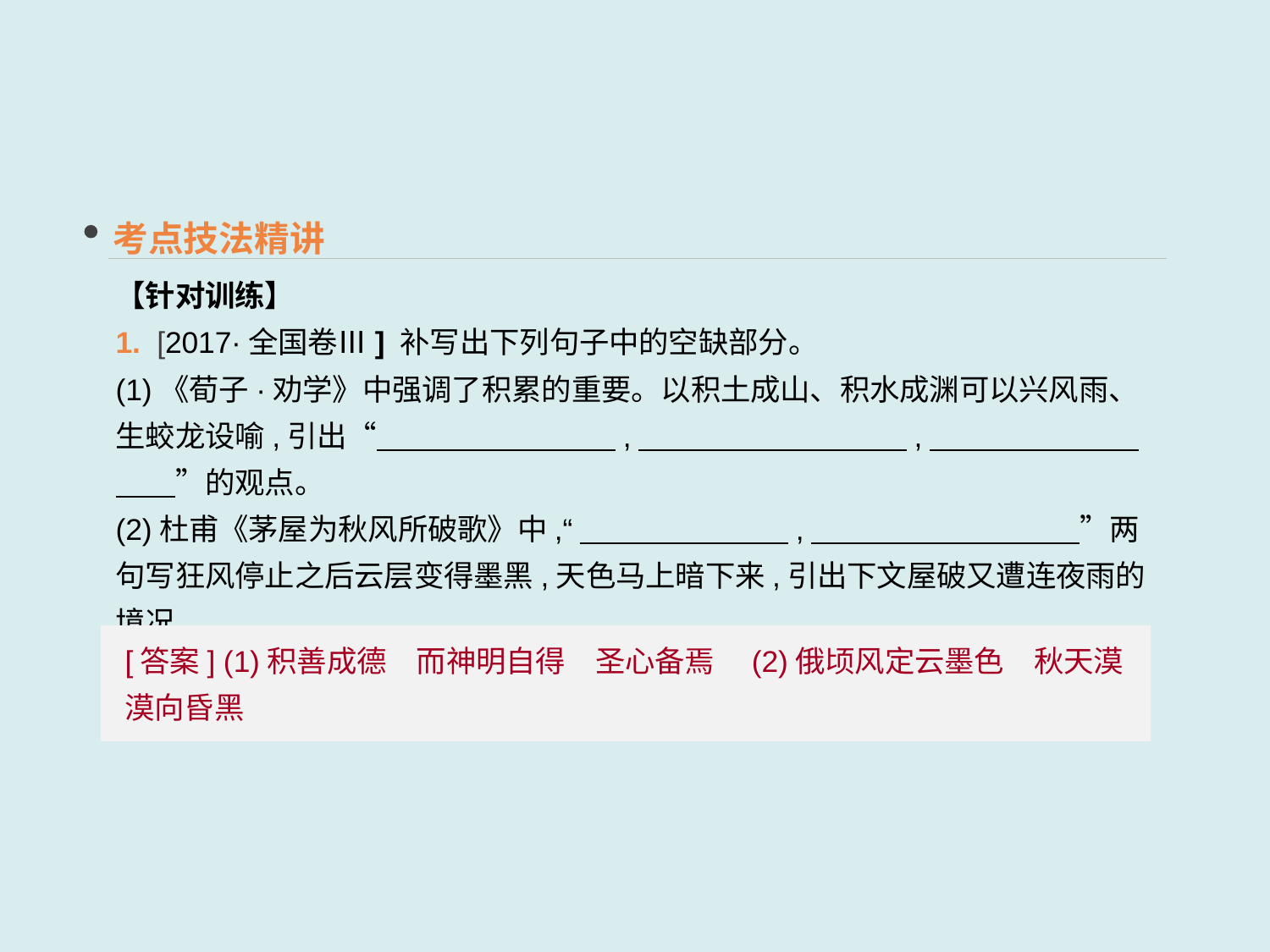

考点技法精讲

【针对训练】
1.  [2017·全国卷Ⅲ] 补写出下列句子中的空缺部分。
(1)《荀子·劝学》中强调了积累的重要。以积土成山、积水成渊可以兴风雨、生蛟龙设喻,引出“　　　　　　　　,　　　　　　　　　,　　　　　　　　　”的观点。
(2)杜甫《茅屋为秋风所破歌》中,“　　　　　　　,　　　　　　　　　”两句写狂风停止之后云层变得墨黑,天色马上暗下来,引出下文屋破又遭连夜雨的境况。

[答案] (1)积善成德　而神明自得　圣心备焉　(2)俄顷风定云墨色　秋天漠漠向昏黑